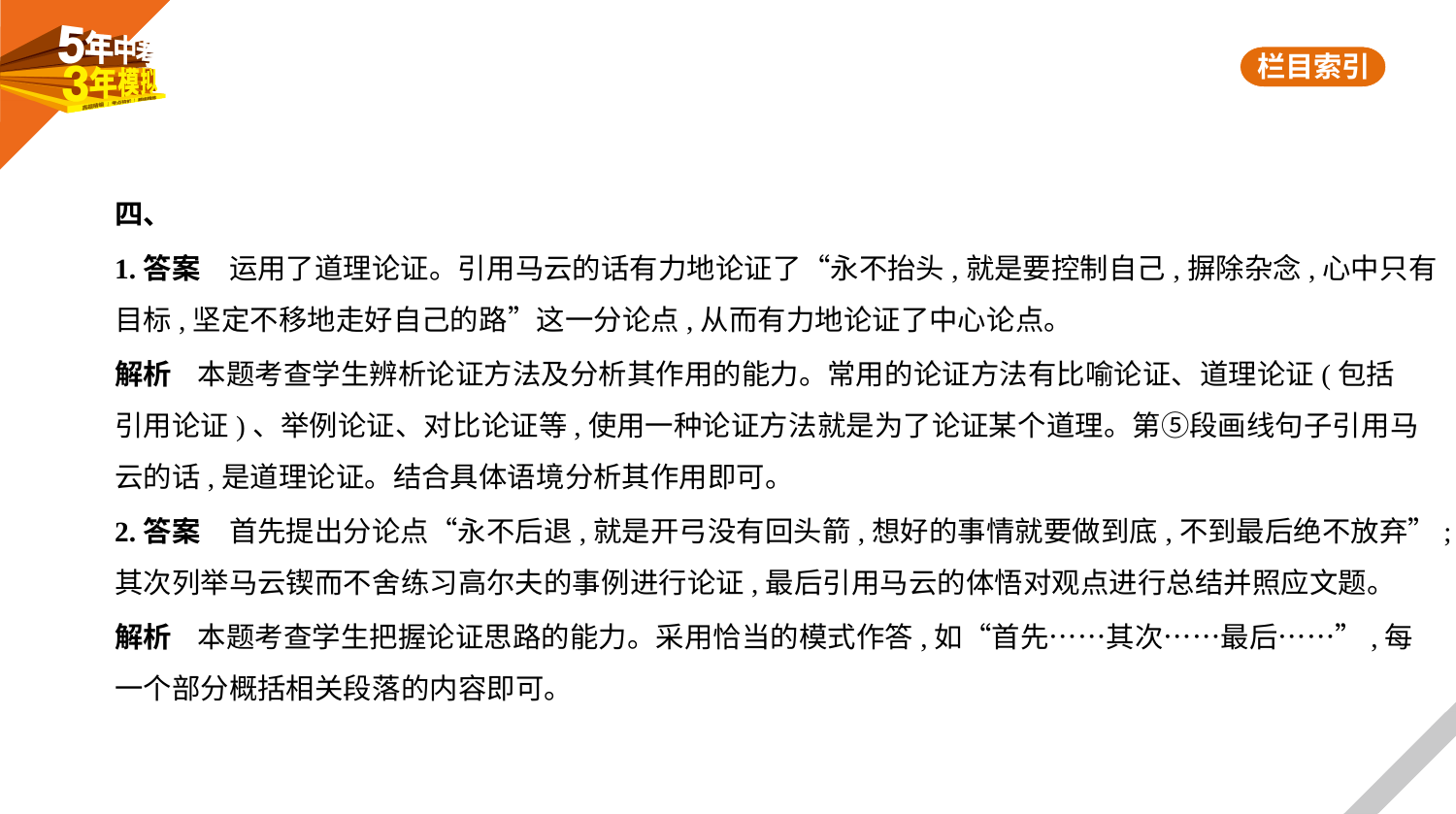

四、
1.答案　运用了道理论证。引用马云的话有力地论证了“永不抬头,就是要控制自己,摒除杂念,心中只有
目标,坚定不移地走好自己的路”这一分论点,从而有力地论证了中心论点。
解析    本题考查学生辨析论证方法及分析其作用的能力。常用的论证方法有比喻论证、道理论证(包括
引用论证)、举例论证、对比论证等,使用一种论证方法就是为了论证某个道理。第⑤段画线句子引用马
云的话,是道理论证。结合具体语境分析其作用即可。
2.答案　首先提出分论点“永不后退,就是开弓没有回头箭,想好的事情就要做到底,不到最后绝不放弃”;
其次列举马云锲而不舍练习高尔夫的事例进行论证,最后引用马云的体悟对观点进行总结并照应文题。
解析    本题考查学生把握论证思路的能力。采用恰当的模式作答,如“首先……其次……最后……”,每
一个部分概括相关段落的内容即可。